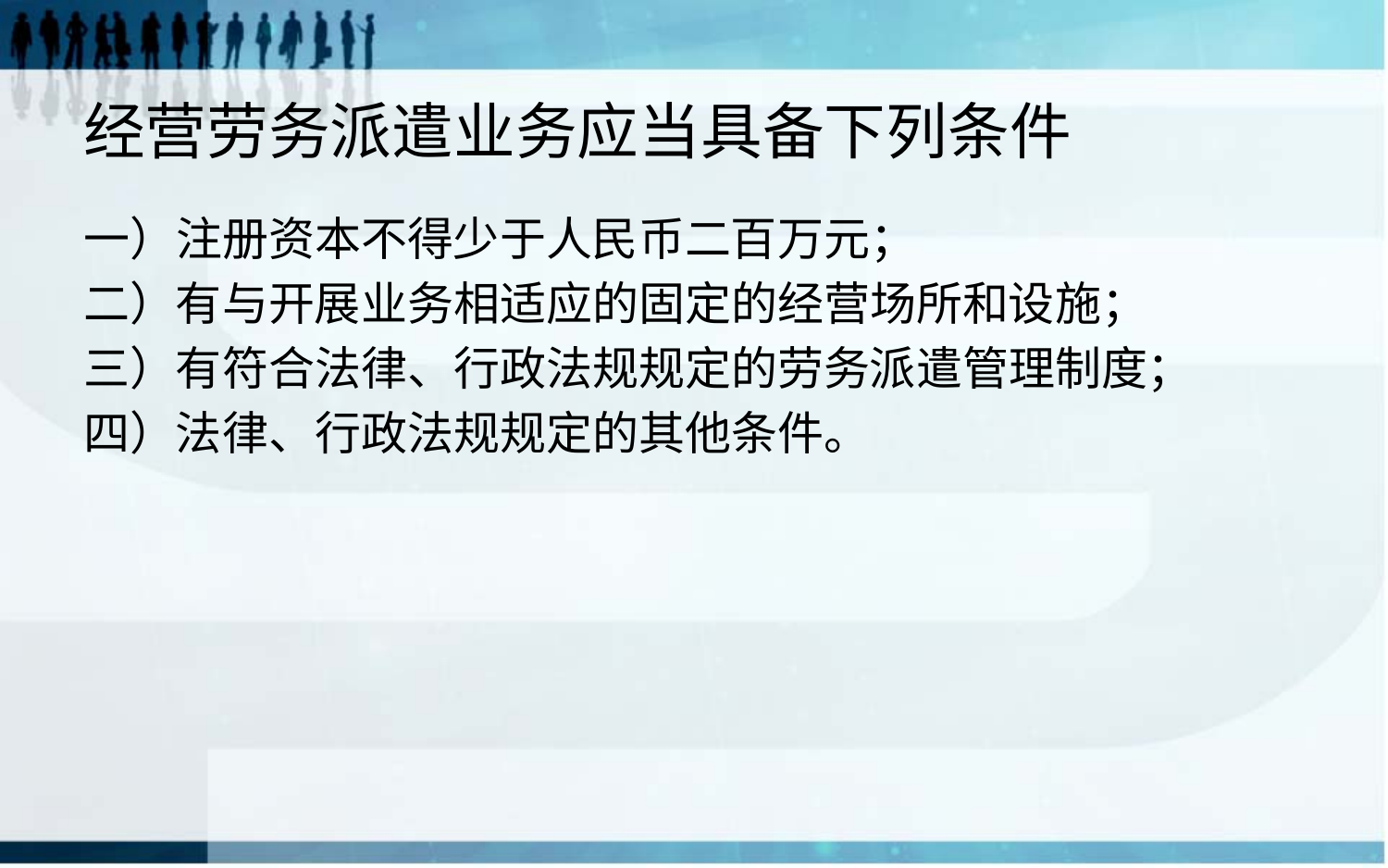

# 经营劳务派遣业务应当具备下列条件
一）注册资本不得少于人民币二百万元；
二）有与开展业务相适应的固定的经营场所和设施；
三）有符合法律、行政法规规定的劳务派遣管理制度；
四）法律、行政法规规定的其他条件。